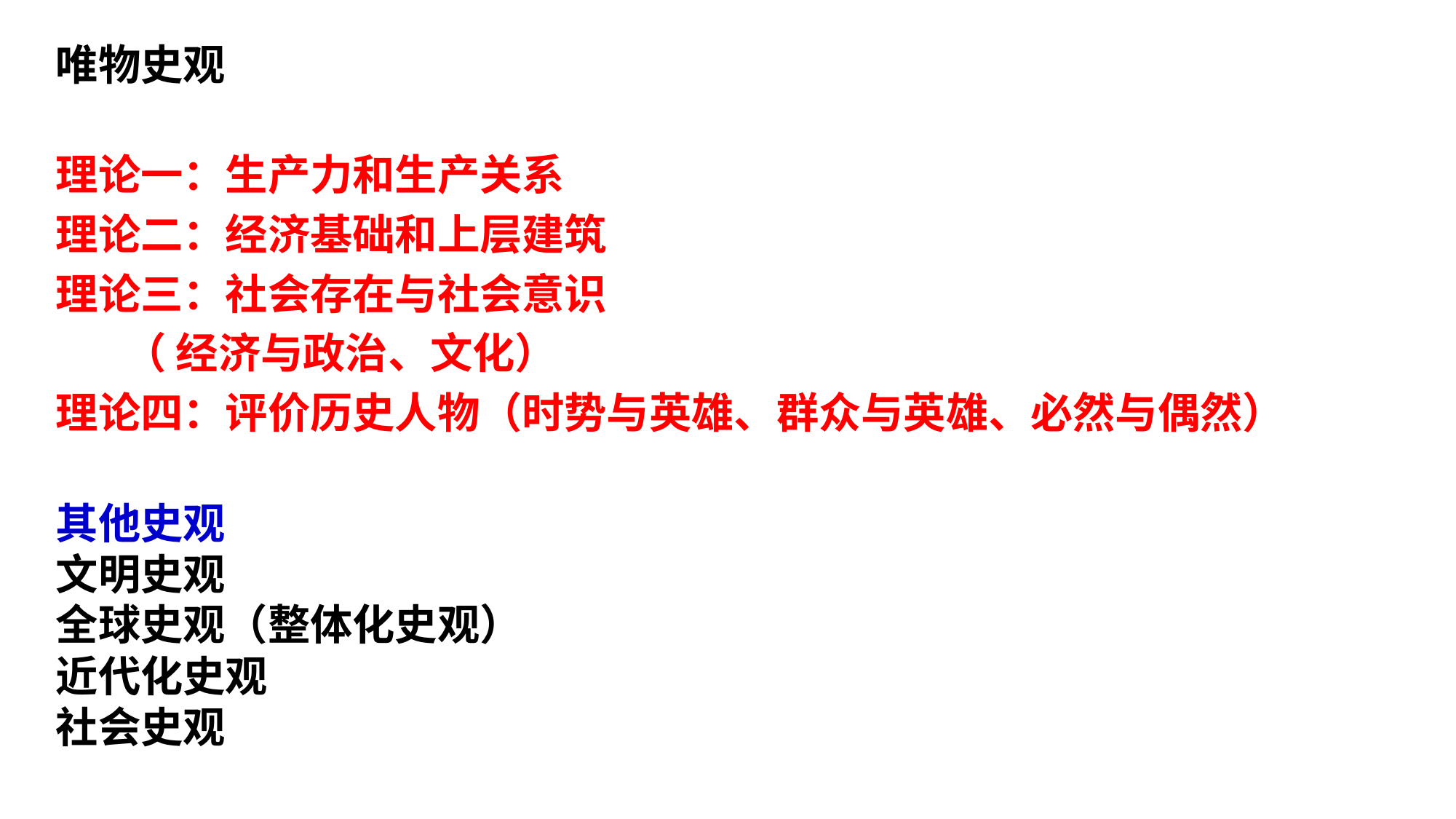

唯物史观

理论一：生产力和生产关系
理论二：经济基础和上层建筑
理论三：社会存在与社会意识
      （ 经济与政治、文化）
理论四：评价历史人物（时势与英雄、群众与英雄、必然与偶然）

其他史观
文明史观
全球史观（整体化史观）
近代化史观
社会史观